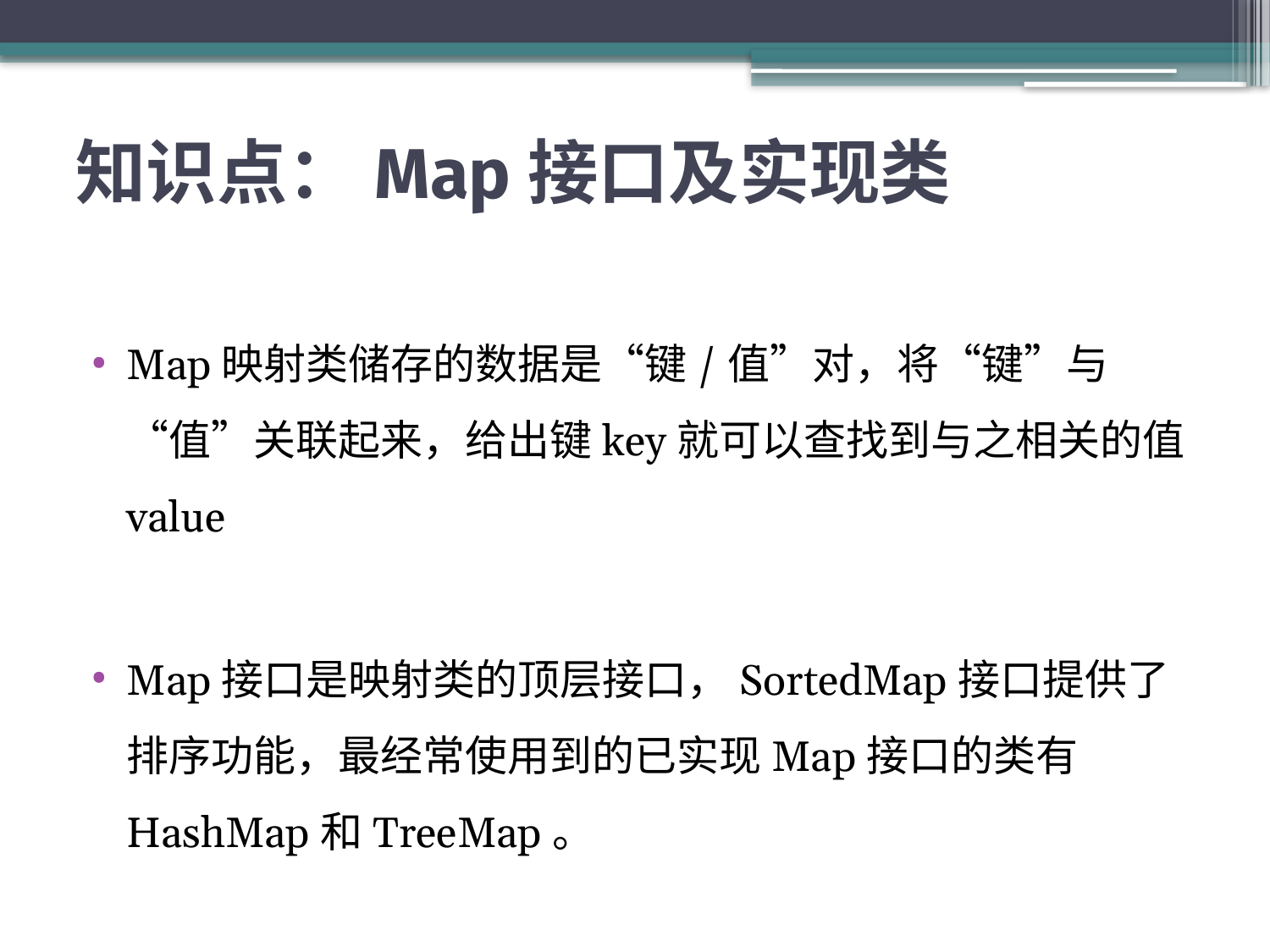

# 知识点：Map接口及实现类

Map映射类储存的数据是“键/值”对，将“键”与“值”关联起来，给出键key就可以查找到与之相关的值value

Map接口是映射类的顶层接口，SortedMap接口提供了排序功能，最经常使用到的已实现Map接口的类有HashMap和TreeMap。